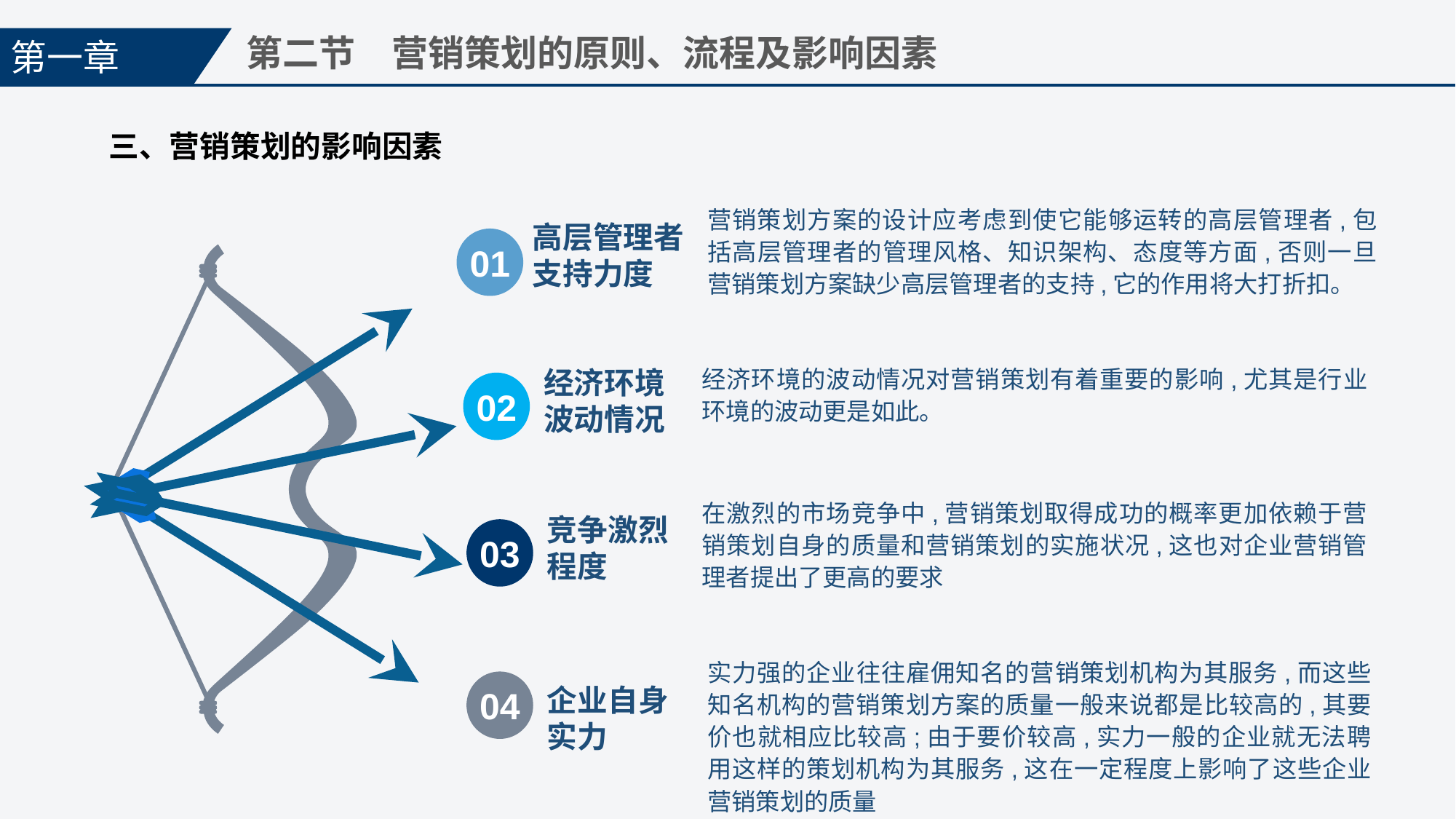

第一章
第二节　营销策划的原则、流程及影响因素
三、营销策划的影响因素
营销策划方案的设计应考虑到使它能够运转的高层管理者,包括高层管理者的管理风格、知识架构、态度等方面,否则一旦营销策划方案缺少高层管理者的支持,它的作用将大打折扣。
高层管理者支持力度
01

经济环境的波动情况对营销策划有着重要的影响,尤其是行业环境的波动更是如此。
经济环境波动情况
02

在激烈的市场竞争中,营销策划取得成功的概率更加依赖于营销策划自身的质量和营销策划的实施状况,这也对企业营销管理者提出了更高的要求
竞争激烈程度

03

实力强的企业往往雇佣知名的营销策划机构为其服务,而这些知名机构的营销策划方案的质量一般来说都是比较高的,其要价也就相应比较高;由于要价较高,实力一般的企业就无法聘用这样的策划机构为其服务,这在一定程度上影响了这些企业营销策划的质量
04
企业自身实力